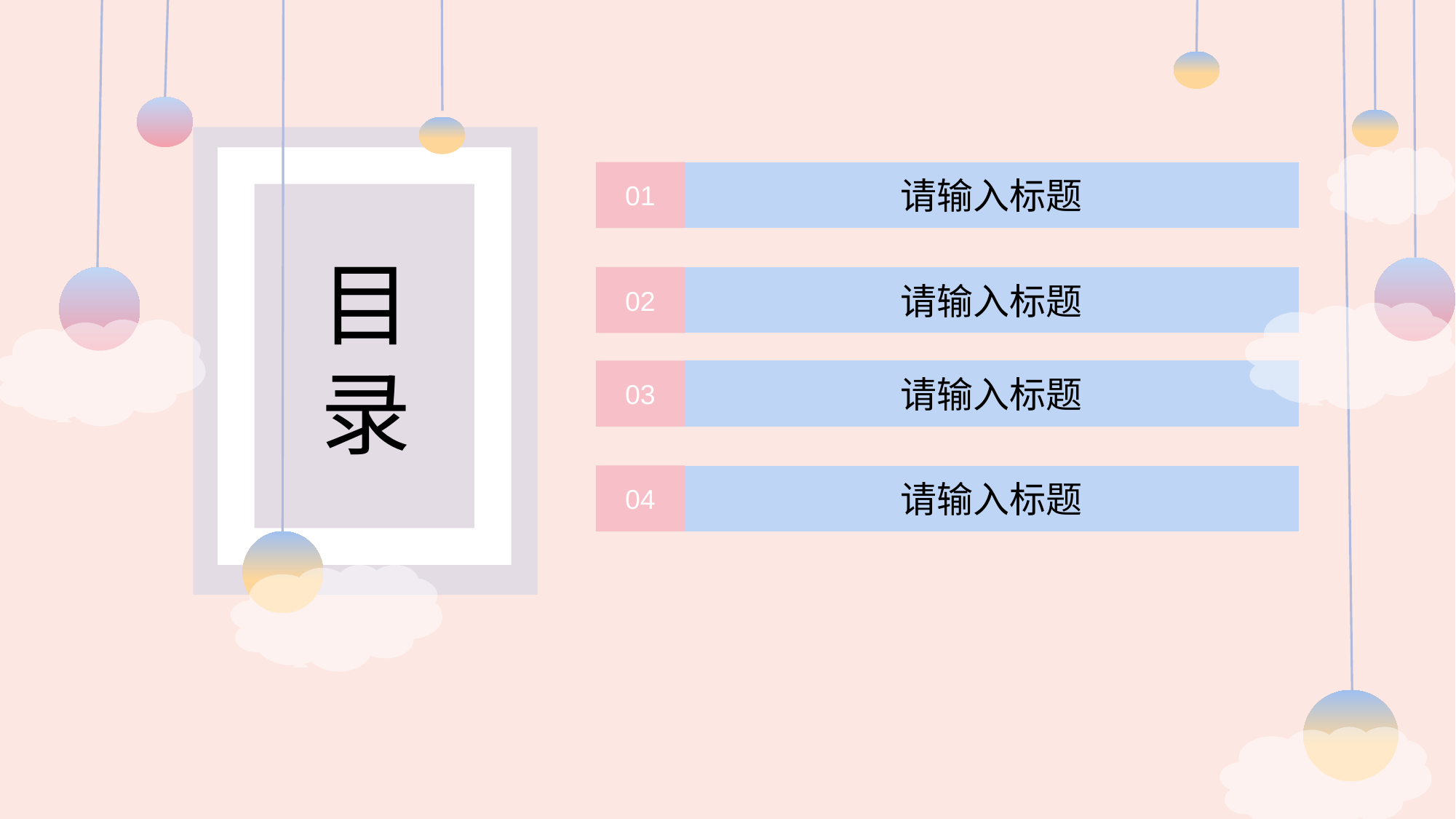

目
录

01
请输入标题

02
请输入标题

03
请输入标题
04
请输入标题